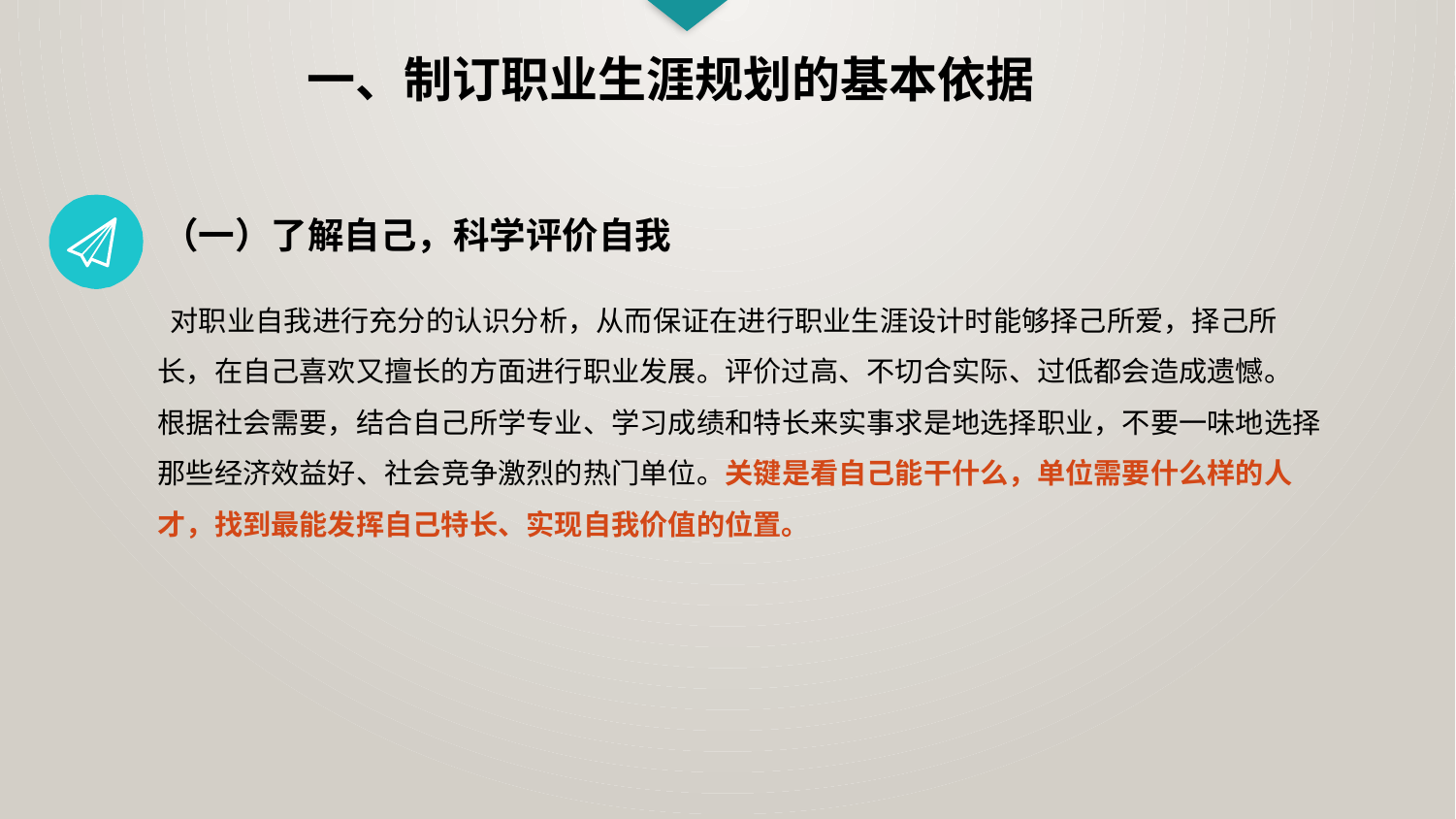

一、制订职业生涯规划的基本依据

（一）了解自己，科学评价自我

 对职业自我进行充分的认识分析，从而保证在进行职业生涯设计时能够择己所爱，择己所长，在自己喜欢又擅长的方面进行职业发展。评价过高、不切合实际、过低都会造成遗憾。
根据社会需要，结合自己所学专业、学习成绩和特长来实事求是地选择职业，不要一味地选择那些经济效益好、社会竞争激烈的热门单位。关键是看自己能干什么，单位需要什么样的人才，找到最能发挥自己特长、实现自我价值的位置。
21